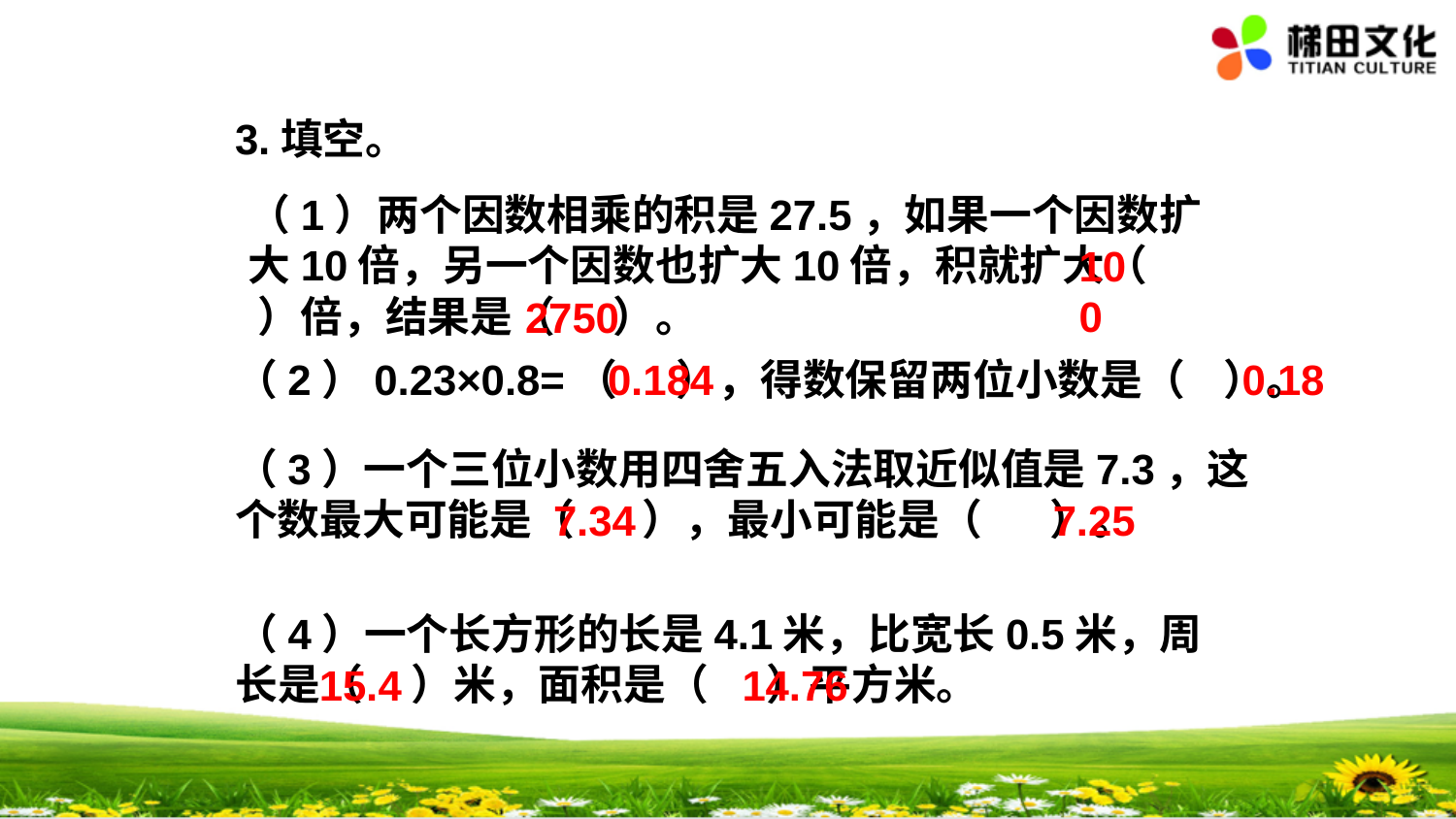

3.填空。
（1）两个因数相乘的积是27.5，如果一个因数扩大10倍，另一个因数也扩大10倍，积就扩大（     ）倍，结果是（      ）。
100
2750
（2）0.23×0.8=（      ），得数保留两位小数是（    ）。
0.184
0.18
（3）一个三位小数用四舍五入法取近似值是7.3，这个数最大可能是（       ），最小可能是（       ）。
7.34
7.25
（4）一个长方形的长是4.1米，比宽长0.5米，周长是（     ）米，面积是（      ）平方米。
15.4
14.76